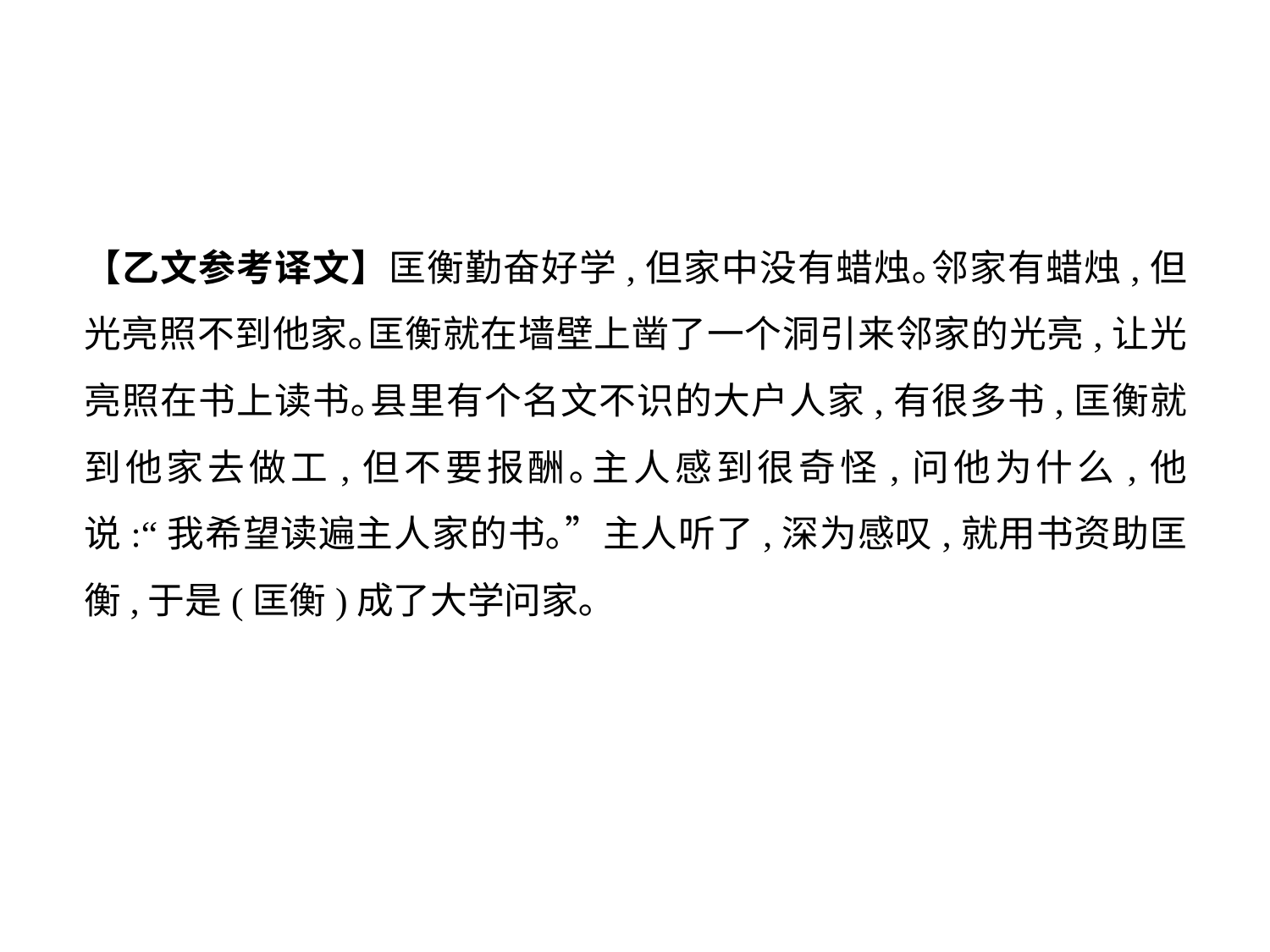

【乙文参考译文】匡衡勤奋好学,但家中没有蜡烛｡邻家有蜡烛,但光亮照不到他家｡匡衡就在墙壁上凿了一个洞引来邻家的光亮,让光亮照在书上读书｡县里有个名文不识的大户人家,有很多书,匡衡就到他家去做工,但不要报酬｡主人感到很奇怪,问他为什么,他说:“我希望读遍主人家的书｡”主人听了,深为感叹,就用书资助匡衡,于是(匡衡)成了大学问家｡